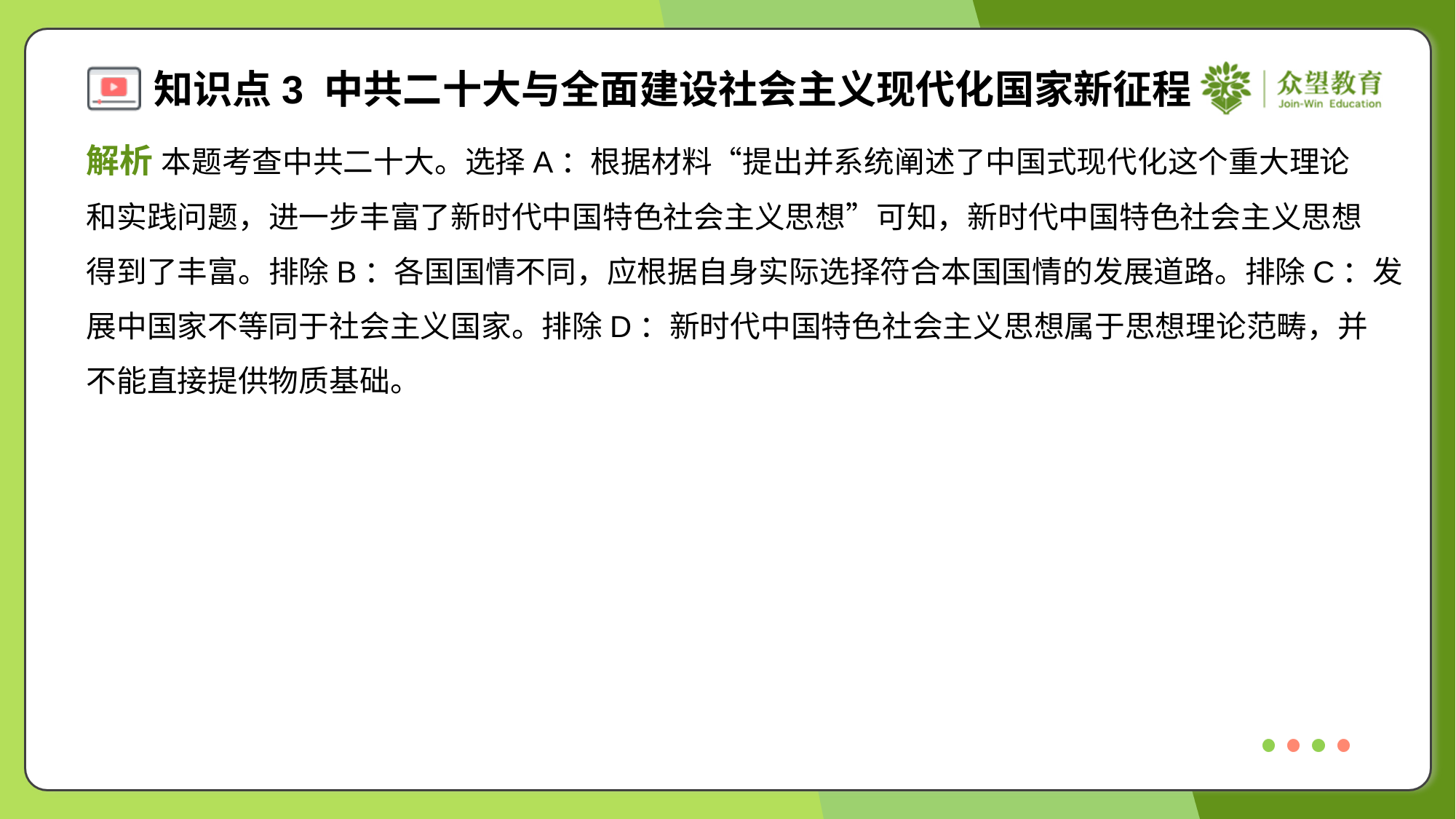

解析 本题考查中共二十大。选择A：根据材料“提出并系统阐述了中国式现代化这个重大理论
和实践问题，进一步丰富了新时代中国特色社会主义思想”可知，新时代中国特色社会主义思想
得到了丰富。排除B：各国国情不同，应根据自身实际选择符合本国国情的发展道路。排除C：发
展中国家不等同于社会主义国家。排除D：新时代中国特色社会主义思想属于思想理论范畴，并
不能直接提供物质基础。